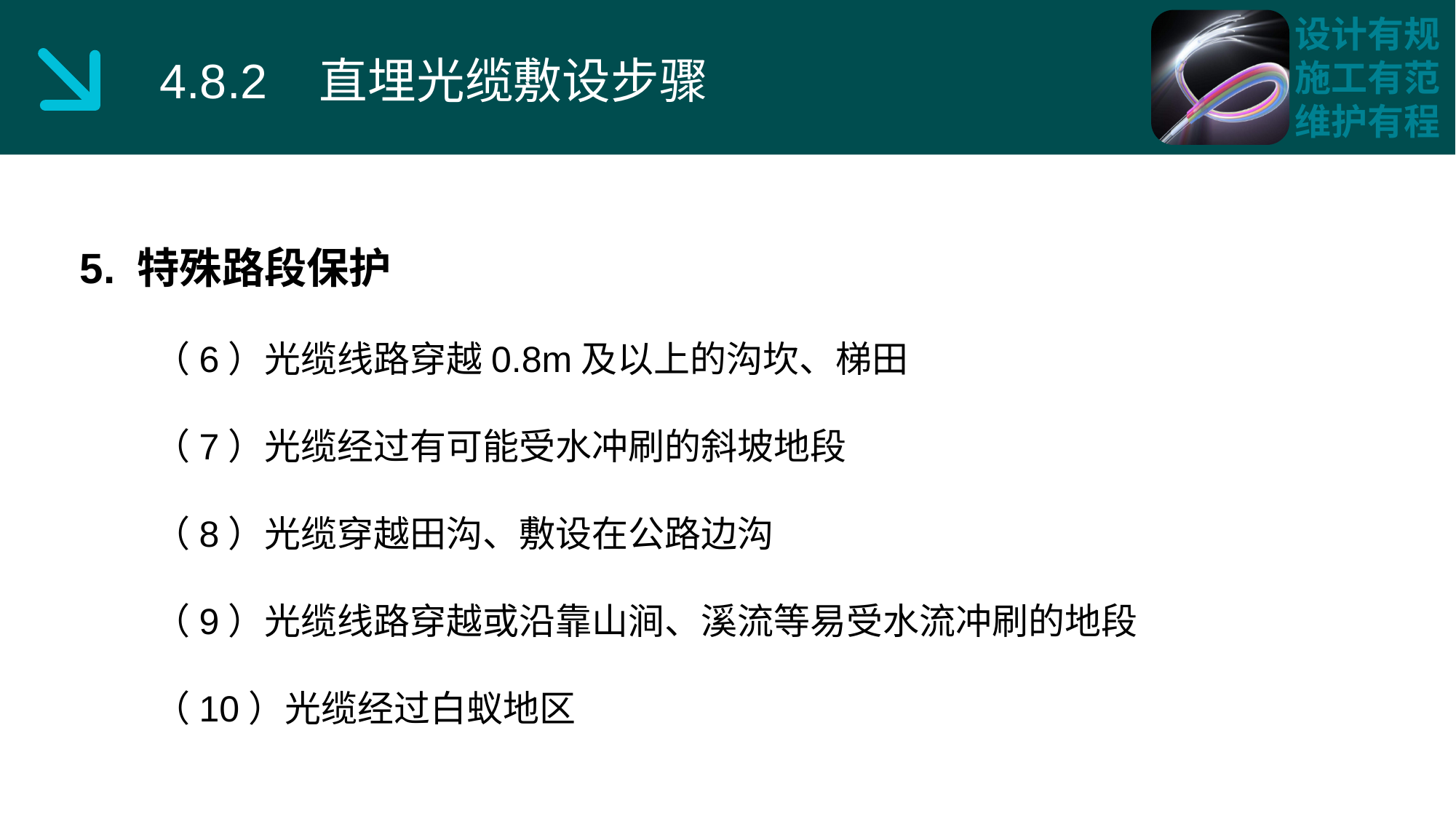

4.8.2   直埋光缆敷设步骤

5. 特殊路段保护

        （6）光缆线路穿越0.8m及以上的沟坎、梯田

        （7）光缆经过有可能受水冲刷的斜坡地段

        （8）光缆穿越田沟、敷设在公路边沟

        （9）光缆线路穿越或沿靠山涧、溪流等易受水流冲刷的地段

        （10）光缆经过白蚁地区